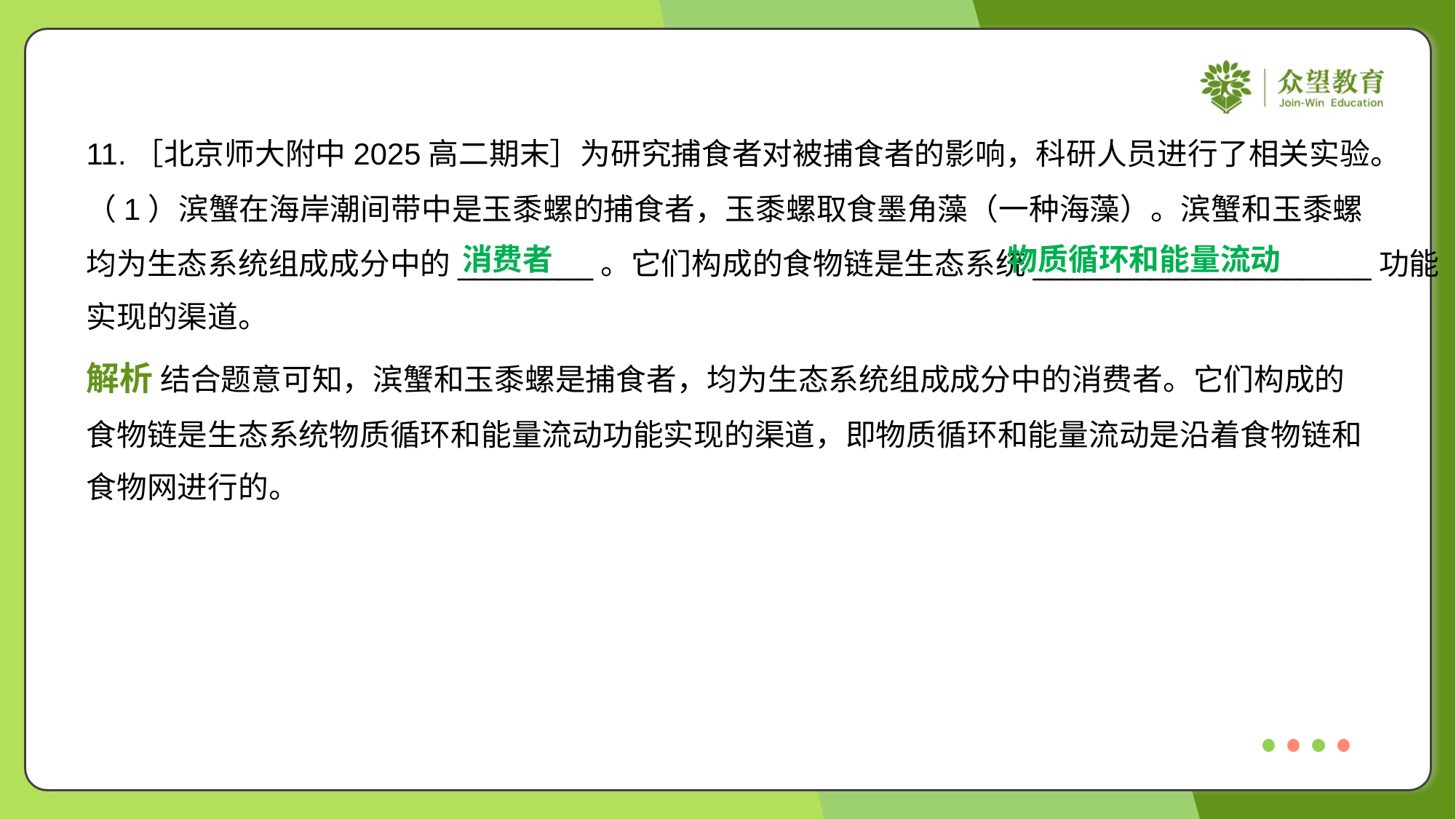

11.［北京师大附中2025高二期末］为研究捕食者对被捕食者的影响，科研人员进行了相关实验。
（1）滨蟹在海岸潮间带中是玉黍螺的捕食者，玉黍螺取食墨角藻（一种海藻）。滨蟹和玉黍螺
均为生态系统组成成分中的________。它们构成的食物链是生态系统____________________功能
实现的渠道。
消费者
物质循环和能量流动
解析 结合题意可知，滨蟹和玉黍螺是捕食者，均为生态系统组成成分中的消费者。它们构成的
食物链是生态系统物质循环和能量流动功能实现的渠道，即物质循环和能量流动是沿着食物链和
食物网进行的。